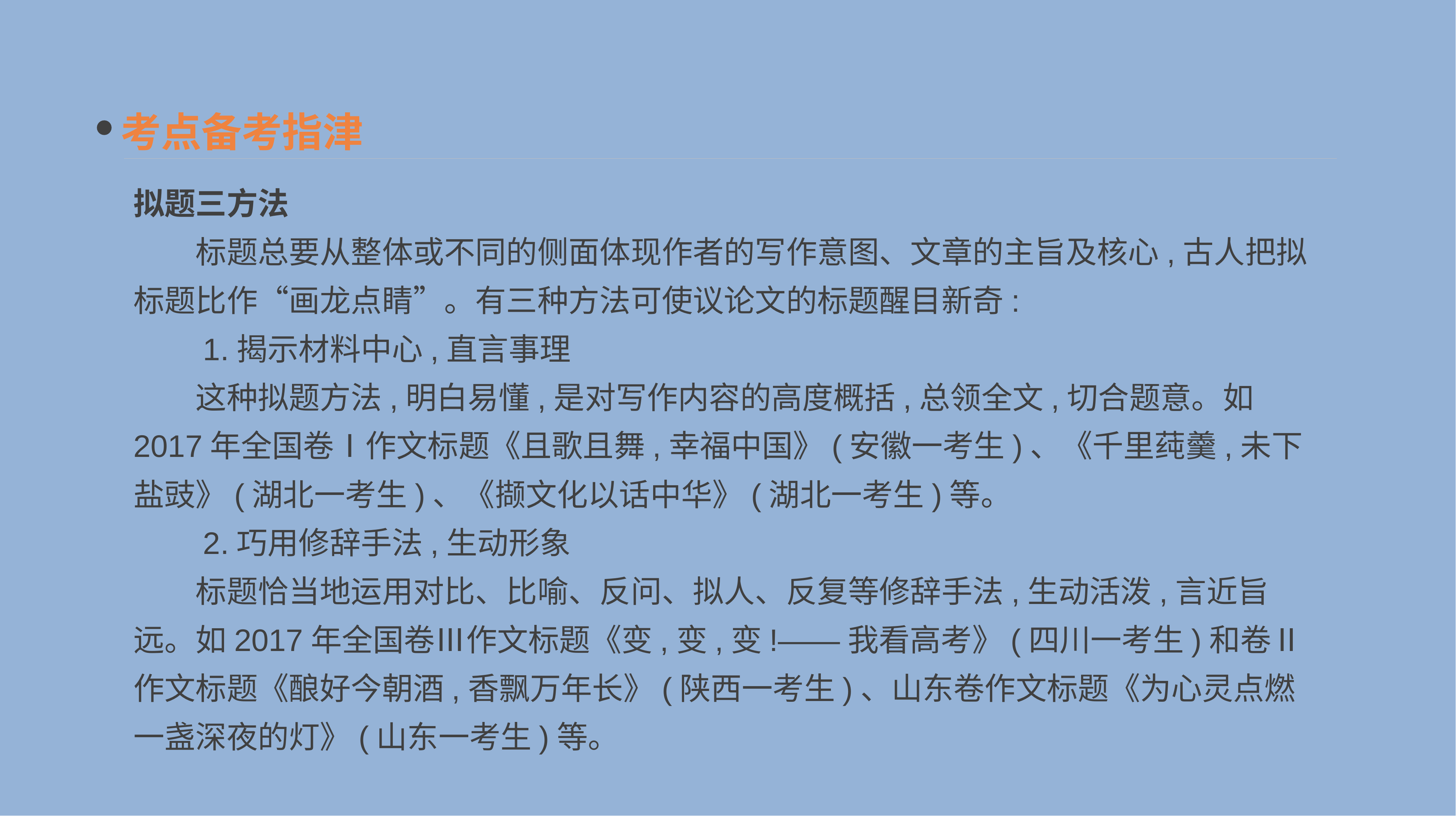

考点备考指津

拟题三方法
　　标题总要从整体或不同的侧面体现作者的写作意图、文章的主旨及核心,古人把拟标题比作“画龙点睛”。有三种方法可使议论文的标题醒目新奇:
　　1.揭示材料中心,直言事理
　　这种拟题方法,明白易懂,是对写作内容的高度概括,总领全文,切合题意。如2017年全国卷Ⅰ作文标题《且歌且舞,幸福中国》(安徽一考生)、《千里莼羹,未下盐豉》(湖北一考生)、《撷文化以话中华》(湖北一考生)等。
　　2.巧用修辞手法,生动形象
　　标题恰当地运用对比、比喻、反问、拟人、反复等修辞手法,生动活泼,言近旨远。如2017年全国卷Ⅲ作文标题《变,变,变!——我看高考》(四川一考生)和卷Ⅱ作文标题《酿好今朝酒,香飘万年长》(陕西一考生)、山东卷作文标题《为心灵点燃一盏深夜的灯》(山东一考生)等。